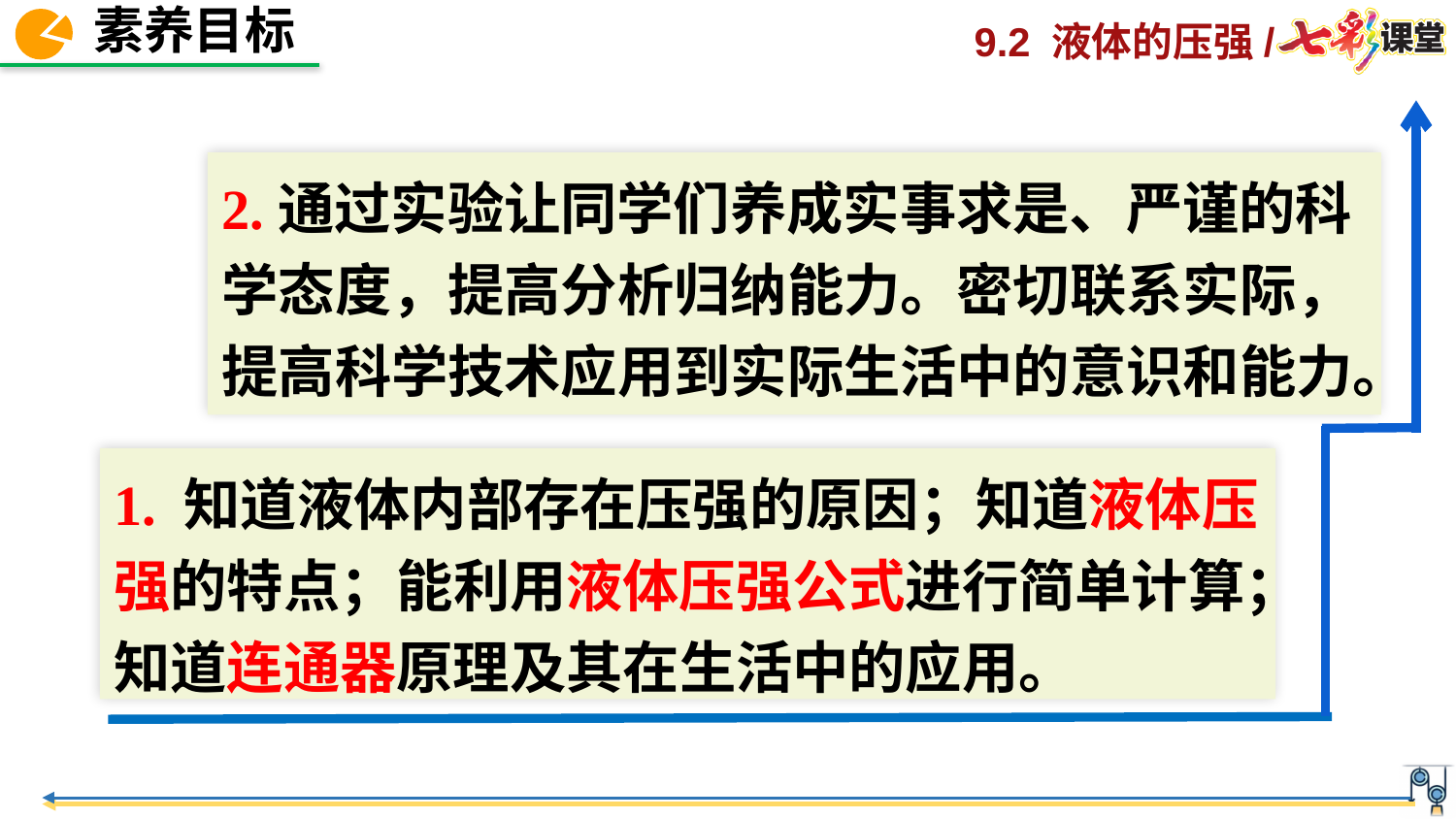

2.通过实验让同学们养成实事求是、严谨的科学态度，提高分析归纳能力。密切联系实际，提高科学技术应用到实际生活中的意识和能力。
1. 知道液体内部存在压强的原因；知道液体压强的特点；能利用液体压强公式进行简单计算；知道连通器原理及其在生活中的应用。